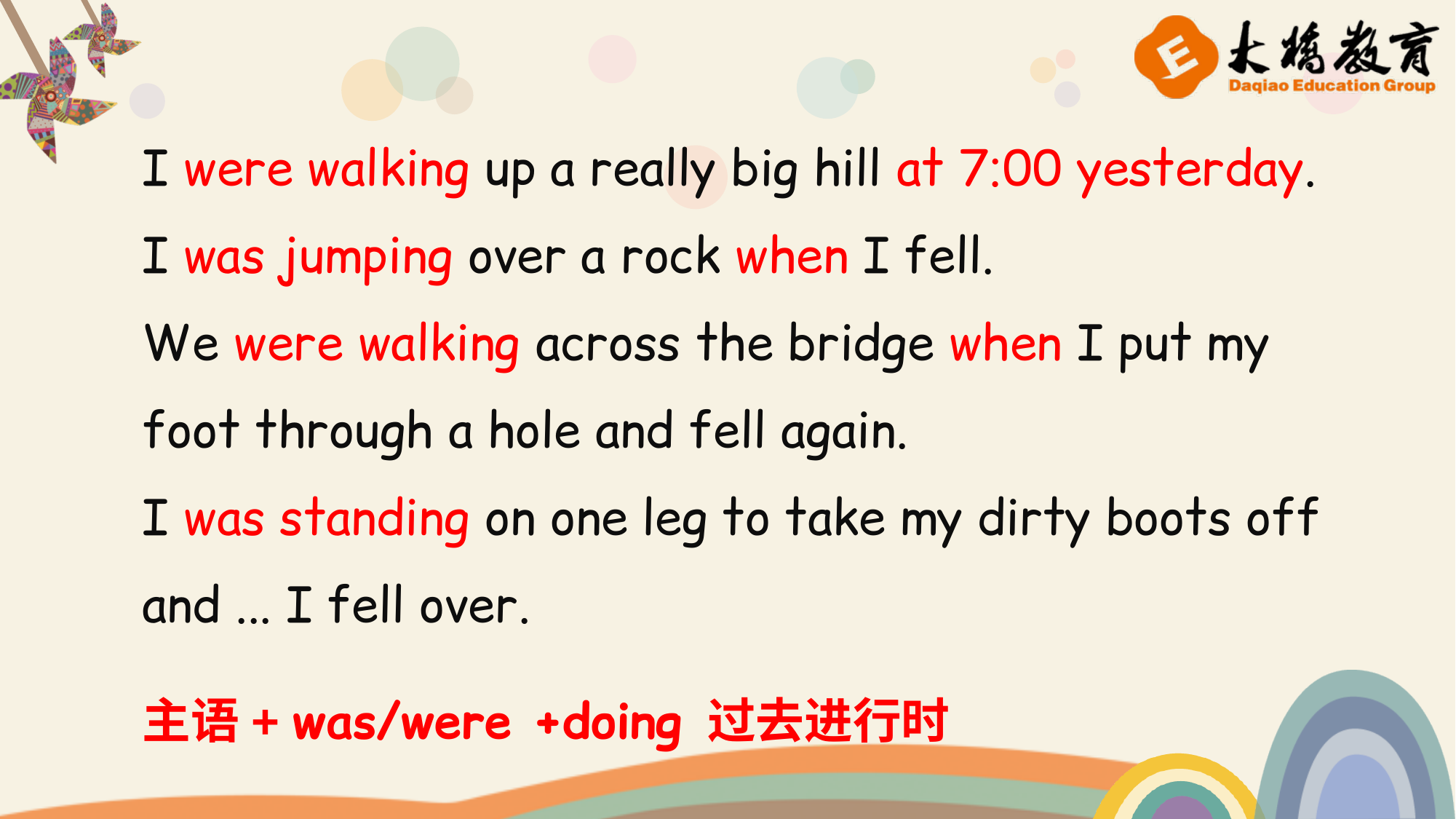

I were walking up a really big hill at 7:00 yesterday.
I was jumping over a rock when I fell.
We were walking across the bridge when I put my foot through a hole and fell again.
I was standing on one leg to take my dirty boots off and ... I fell over.

主语+ was/were +doing 过去进行时